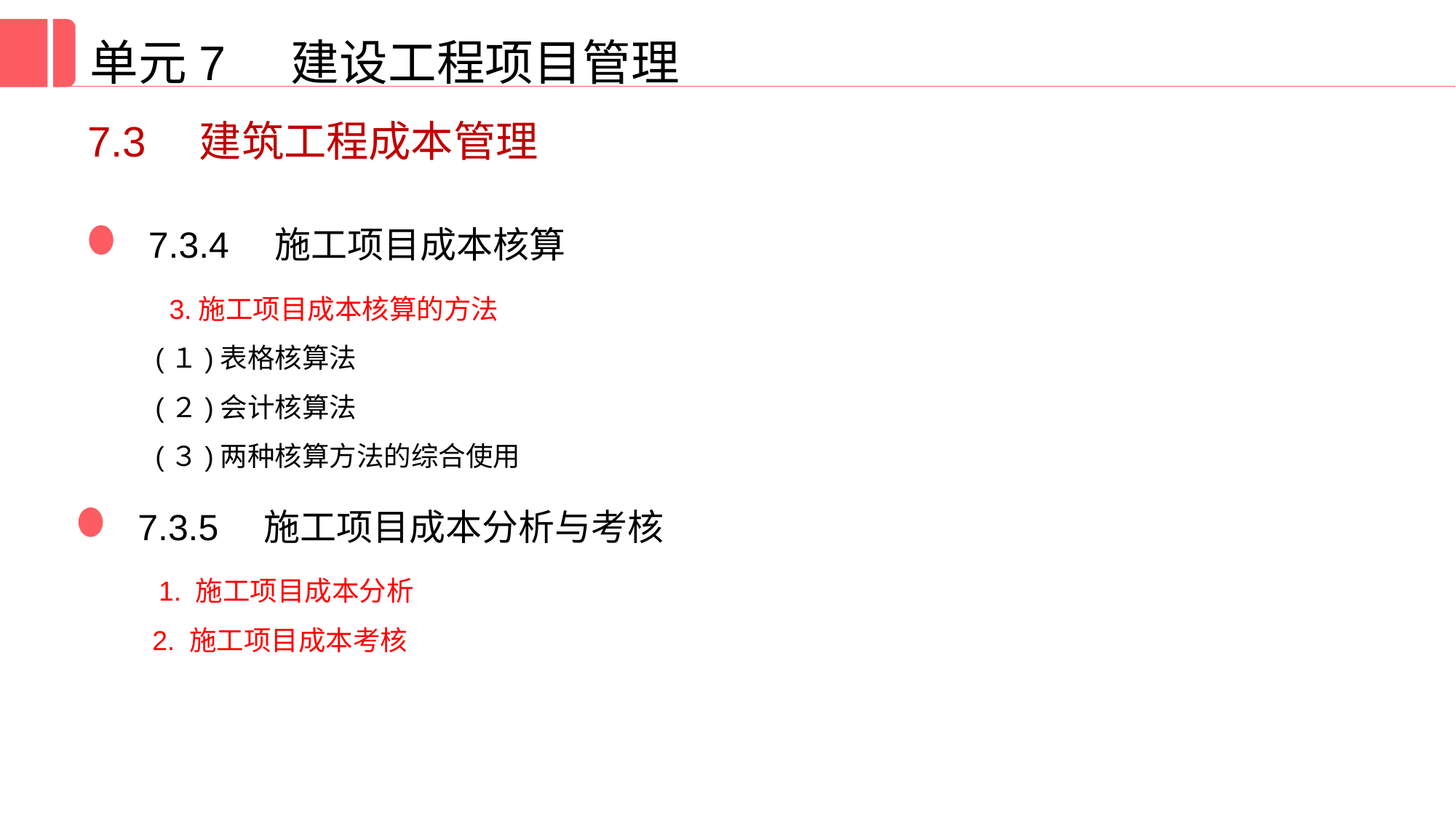

单元7    建设工程项目管理

7.3　建筑工程成本管理
7.3.4　施工项目成本核算

      3.施工项目成本核算的方法
(１)表格核算法
(２)会计核算法
(３)两种核算方法的综合使用
7.3.5　施工项目成本分析与考核

      1. 施工项目成本分析
 2. 施工项目成本考核